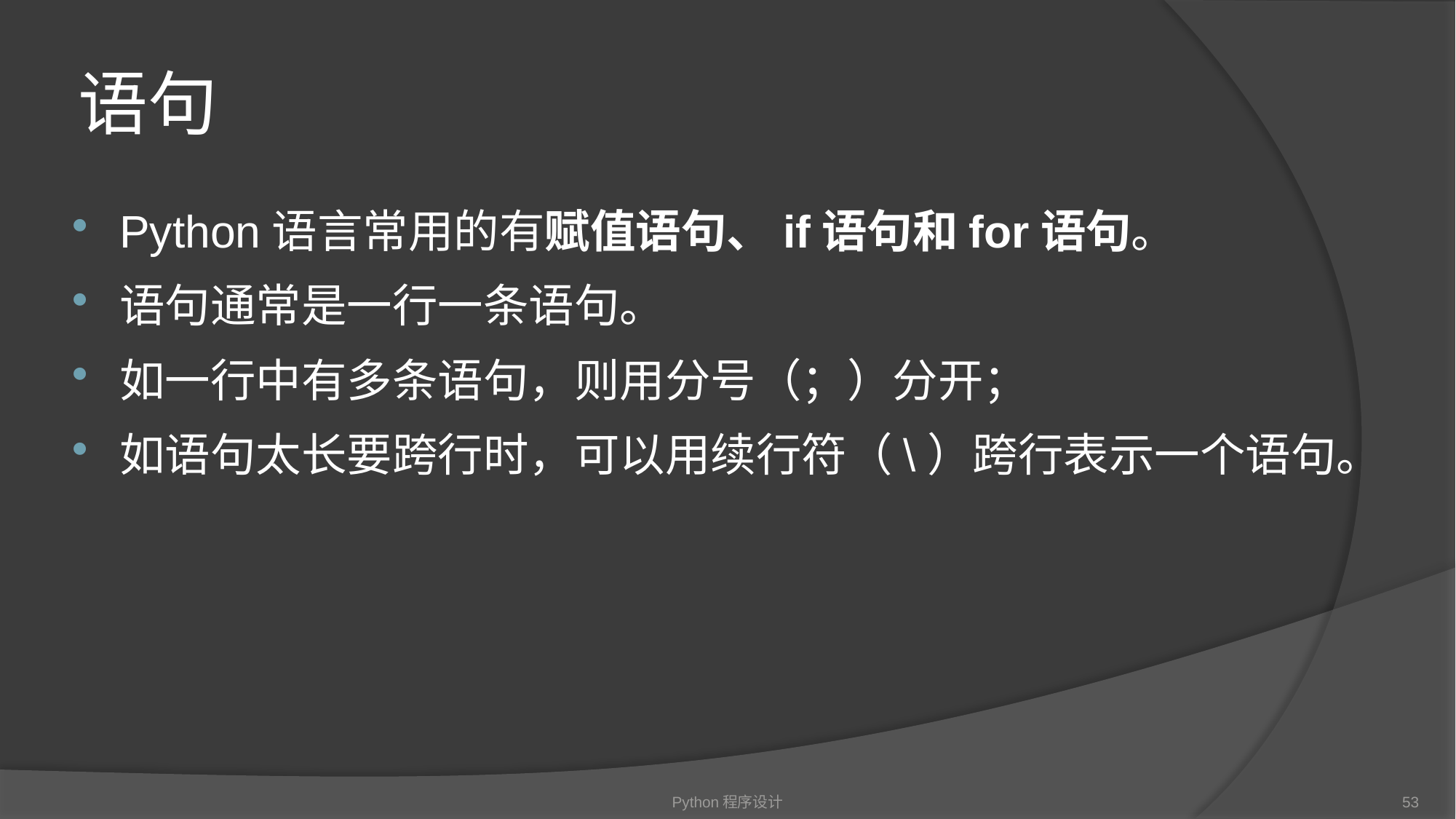

# 语句
Python语言常用的有赋值语句、if语句和for语句。
语句通常是一行一条语句。
如一行中有多条语句，则用分号（；）分开；
如语句太长要跨行时，可以用续行符（\）跨行表示一个语句。
Python程序设计
53